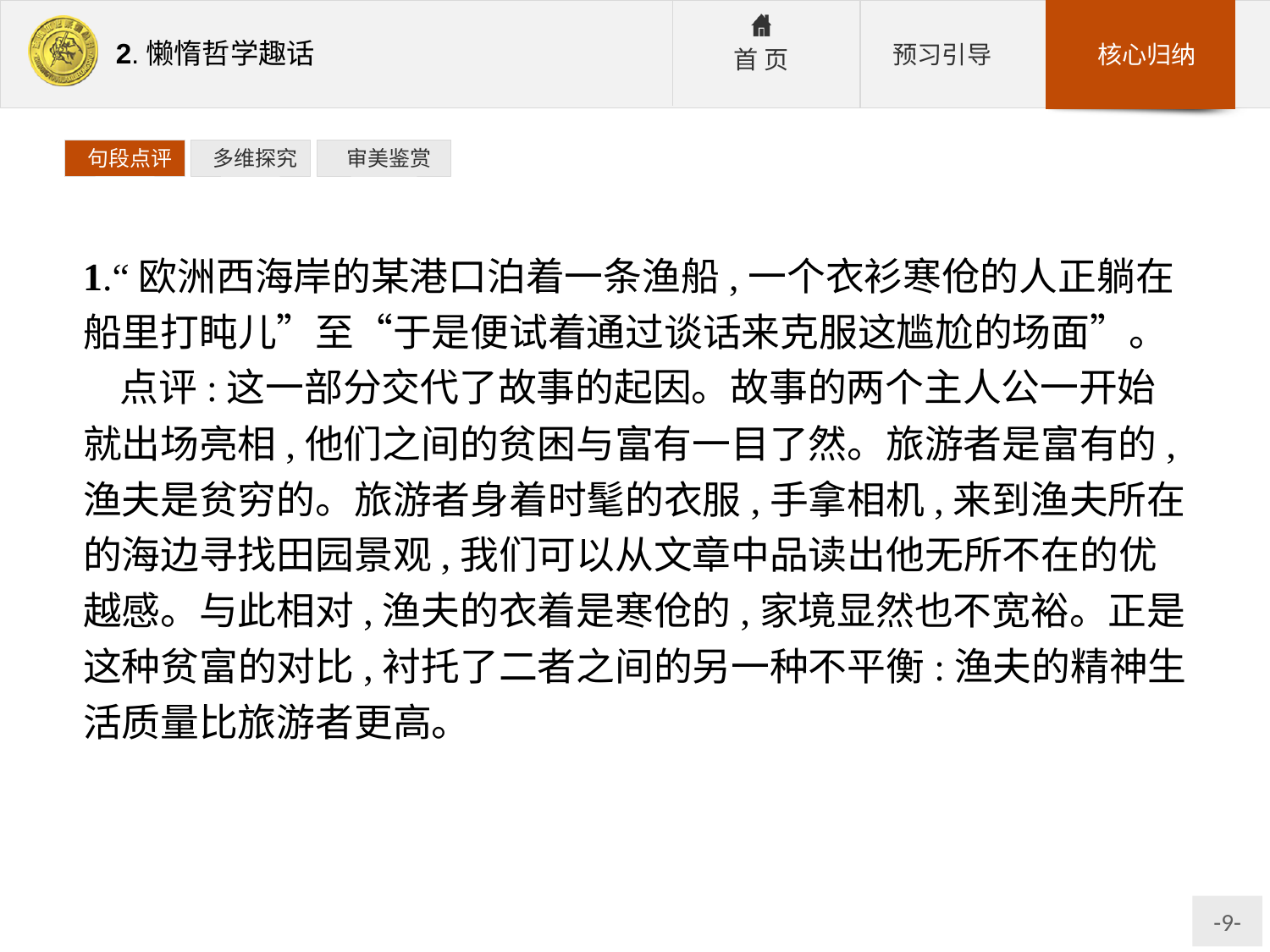

句段点评
 多维探究
 审美鉴赏
1.“欧洲西海岸的某港口泊着一条渔船,一个衣衫寒伧的人正躺在船里打盹儿”至“于是便试着通过谈话来克服这尴尬的场面”。
点评:这一部分交代了故事的起因。故事的两个主人公一开始就出场亮相,他们之间的贫困与富有一目了然。旅游者是富有的,渔夫是贫穷的。旅游者身着时髦的衣服,手拿相机,来到渔夫所在的海边寻找田园景观,我们可以从文章中品读出他无所不在的优越感。与此相对,渔夫的衣着是寒伧的,家境显然也不宽裕。正是这种贫富的对比,衬托了二者之间的另一种不平衡:渔夫的精神生活质量比旅游者更高。